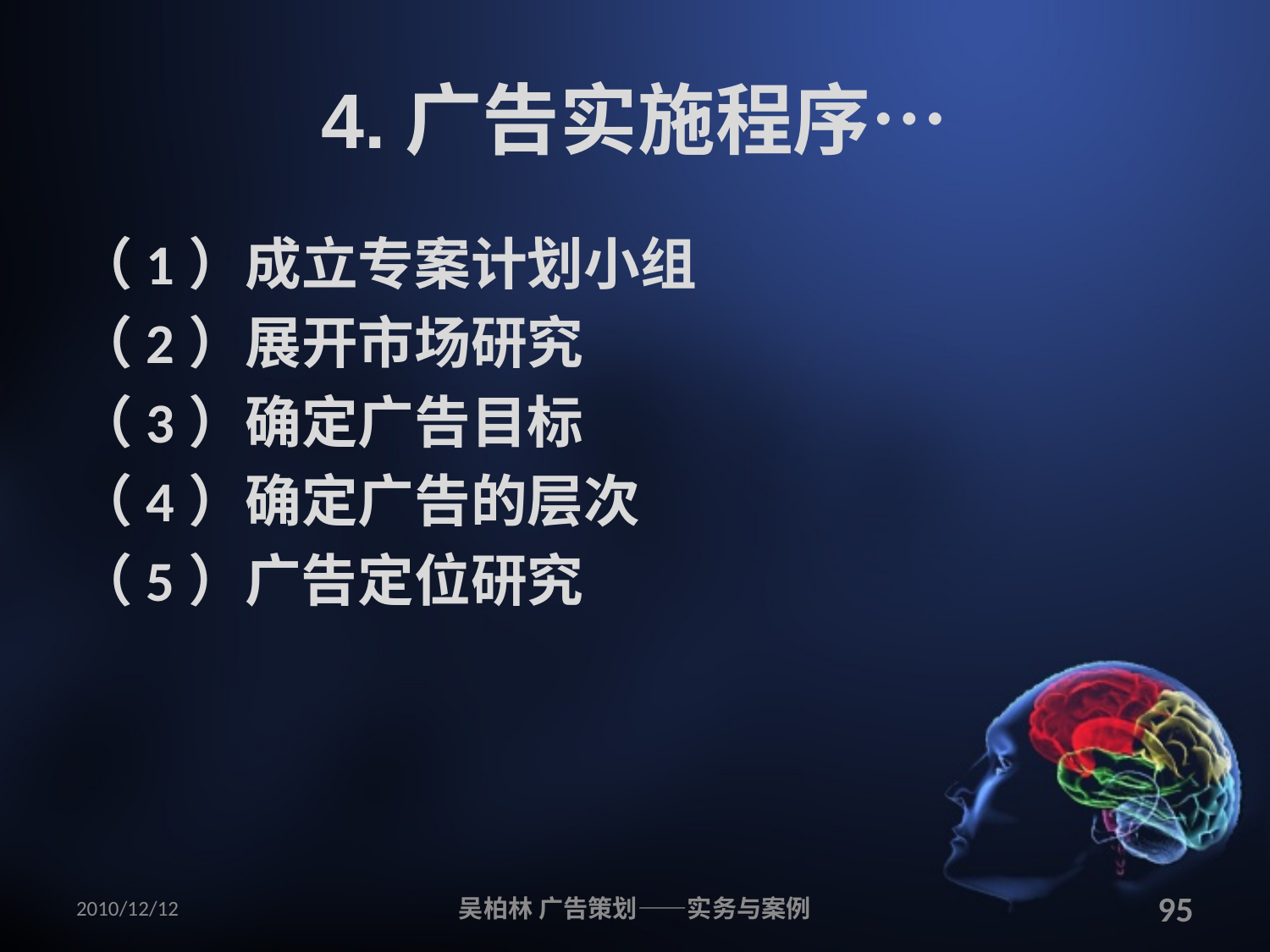

# 4.广告实施程序…
（1）成立专案计划小组
（2）展开市场研究
（3）确定广告目标
（4）确定广告的层次
（5）广告定位研究
2010/12/12
吴柏林 广告策划——实务与案例
95